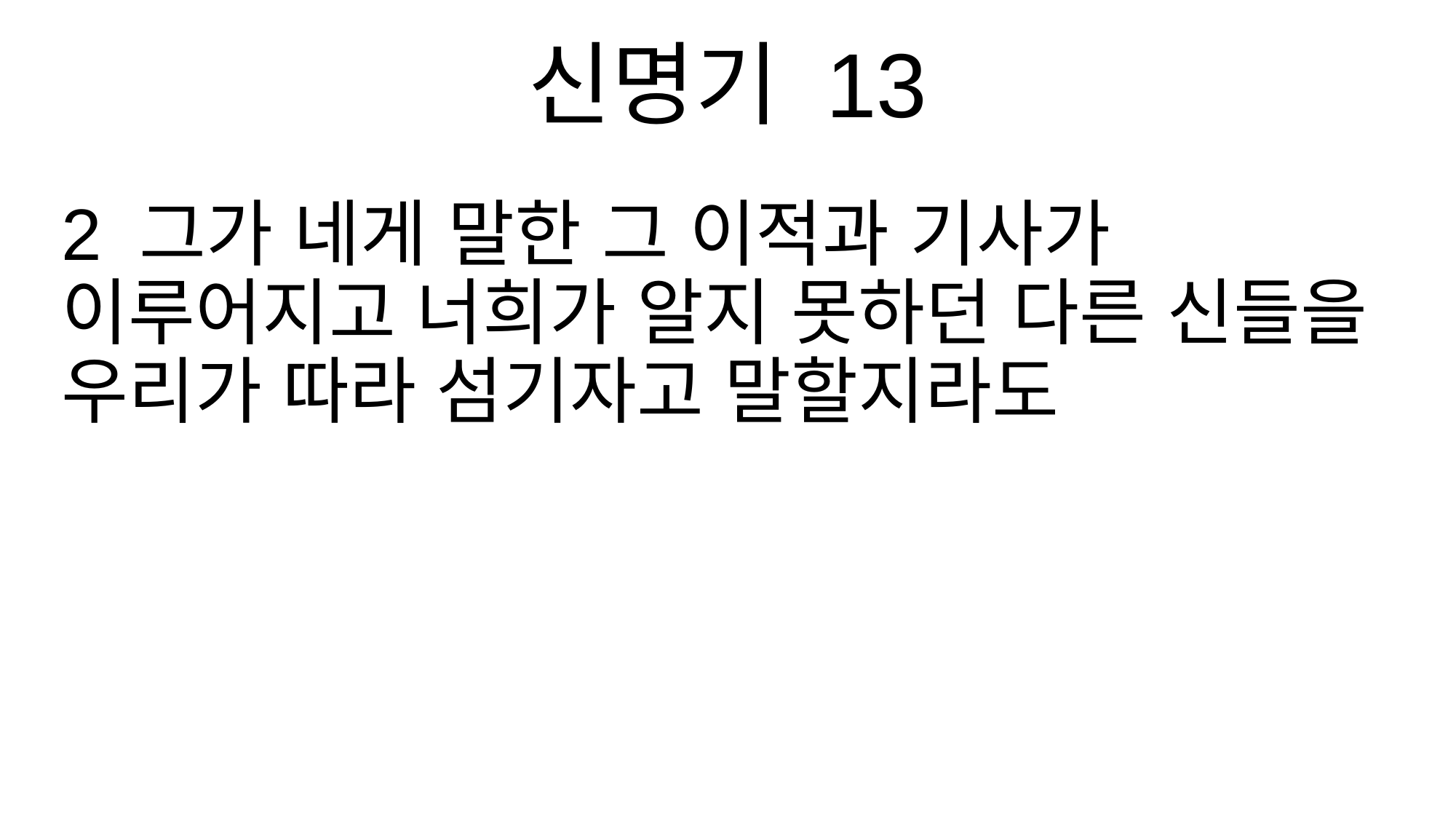

신명기 13
2 그가 네게 말한 그 이적과 기사가 이루어지고 너희가 알지 못하던 다른 신들을 우리가 따라 섬기자고 말할지라도